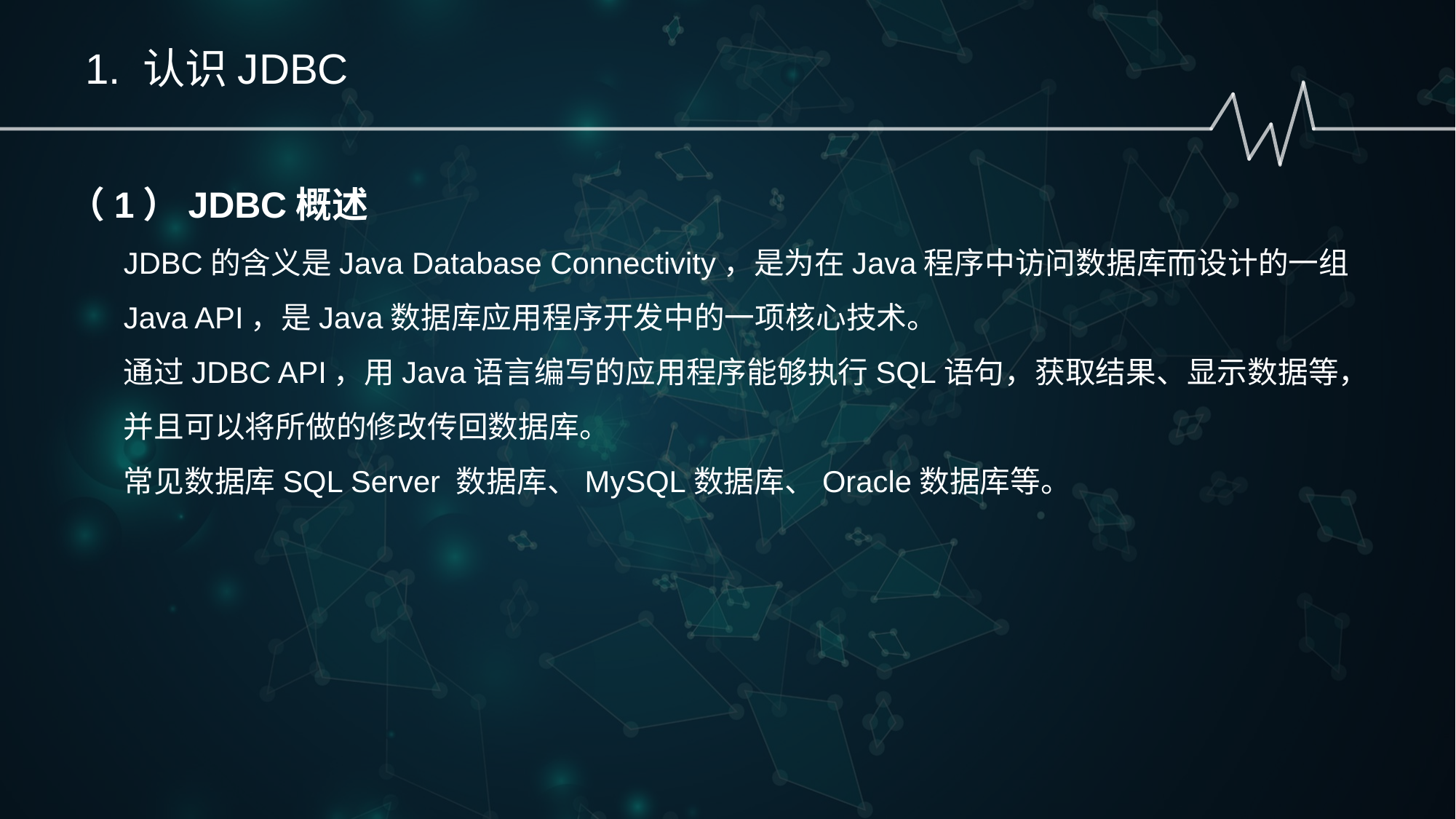

1. 认识JDBC
（1）JDBC概述
JDBC的含义是Java Database Connectivity，是为在Java程序中访问数据库而设计的一组Java API，是Java数据库应用程序开发中的一项核心技术。
通过JDBC API，用Java语言编写的应用程序能够执行SQL语句，获取结果、显示数据等，并且可以将所做的修改传回数据库。
常见数据库SQL Server 数据库、MySQL数据库、Oracle数据库等。